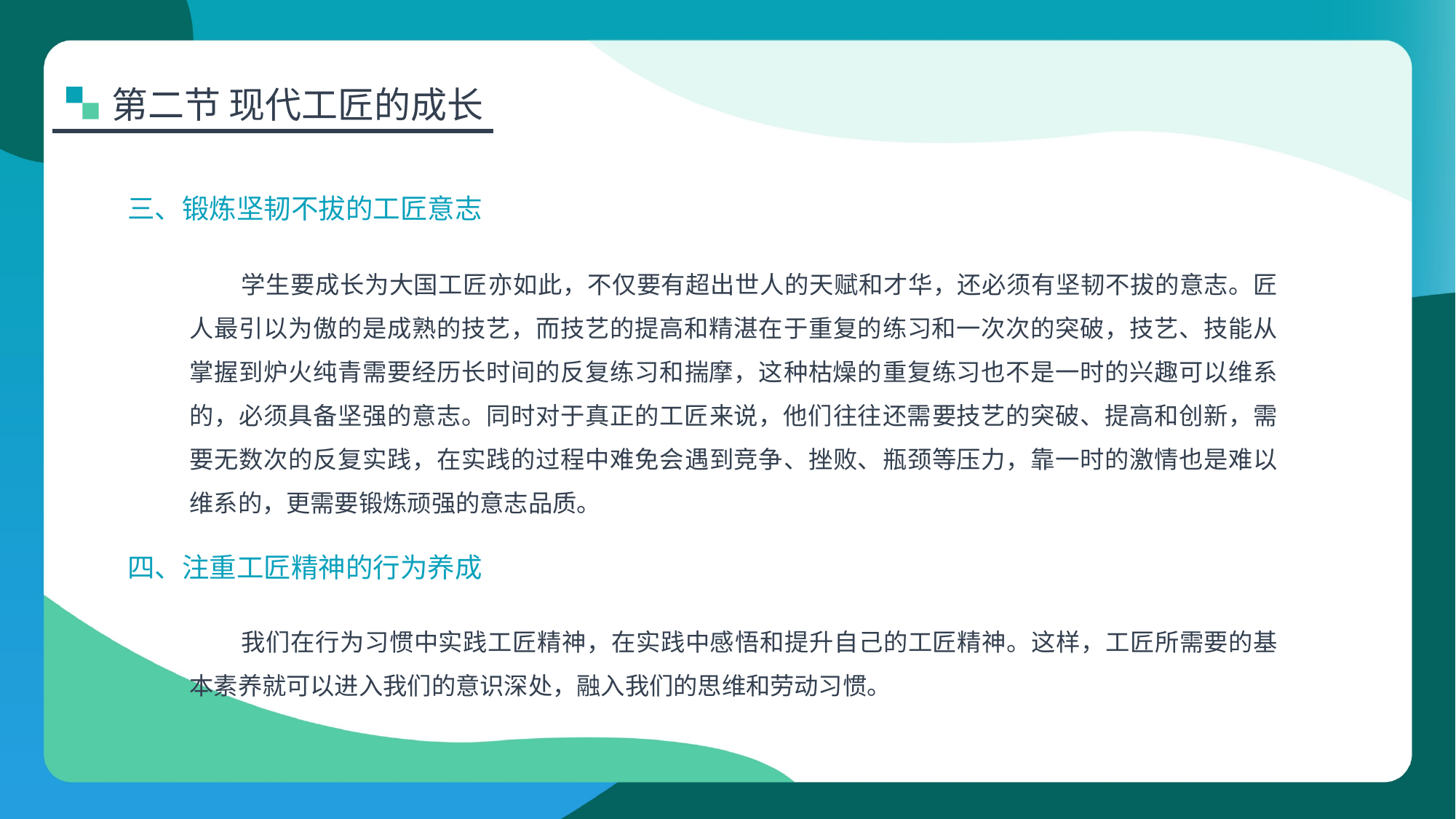

第二节 现代工匠的成长

三、锻炼坚韧不拔的工匠意志
学生要成长为大国工匠亦如此，不仅要有超出世人的天赋和才华，还必须有坚韧不拔的意志。匠人最引以为傲的是成熟的技艺，而技艺的提高和精湛在于重复的练习和一次次的突破，技艺、技能从掌握到炉火纯青需要经历长时间的反复练习和揣摩，这种枯燥的重复练习也不是一时的兴趣可以维系的，必须具备坚强的意志。同时对于真正的工匠来说，他们往往还需要技艺的突破、提高和创新，需要无数次的反复实践，在实践的过程中难免会遇到竞争、挫败、瓶颈等压力，靠一时的激情也是难以维系的，更需要锻炼顽强的意志品质。
四、注重工匠精神的行为养成
我们在行为习惯中实践工匠精神，在实践中感悟和提升自己的工匠精神。这样，工匠所需要的基本素养就可以进入我们的意识深处，融入我们的思维和劳动习惯。